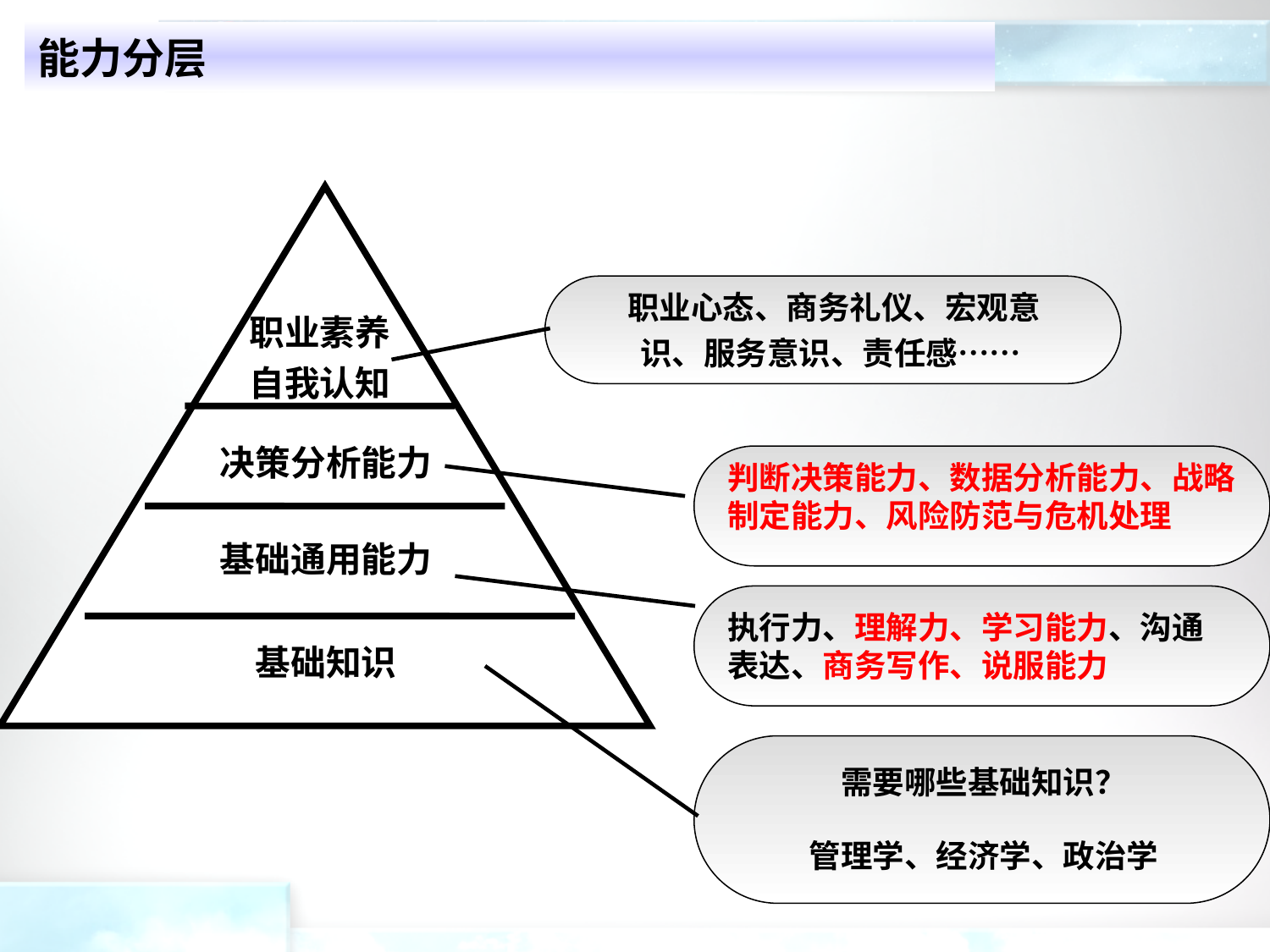

# 能力分层

职业心态、商务礼仪、宏观意识、服务意识、责任感……
职业素养
自我认知

决策分析能力

判断决策能力、数据分析能力、战略制定能力、风险防范与危机处理

基础通用能力

执行力、理解力、学习能力、沟通表达、商务写作、说服能力

基础知识

需要哪些基础知识？
管理学、经济学、政治学